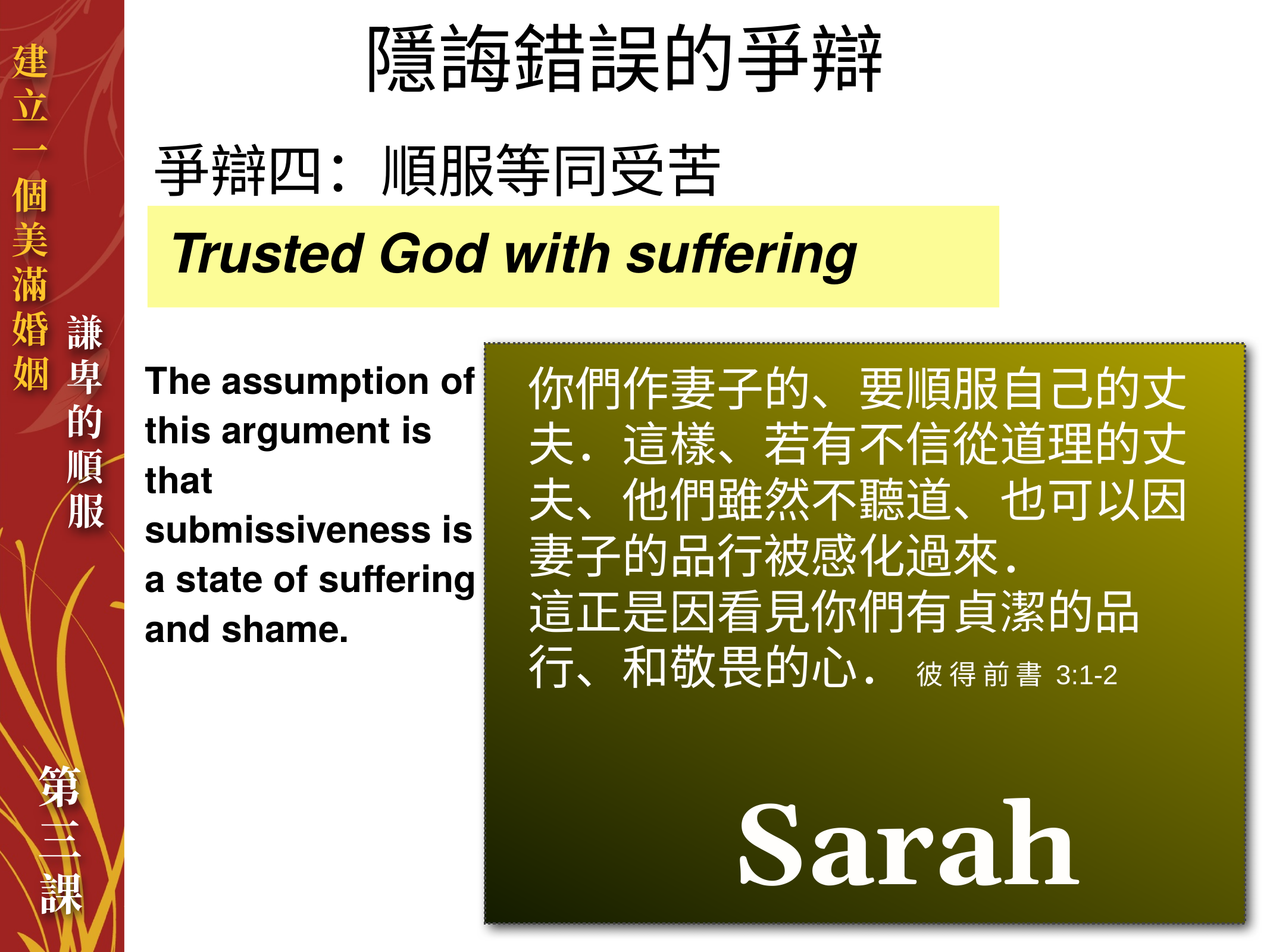

隱誨錯誤的爭辯
爭辯四：順服等同受苦

Trusted God with suffering

你們作妻子的、要順服自己的丈夫．這樣、若有不信從道理的丈夫、他們雖然不聽道、也可以因妻子的品行被感化過來．
這正是因看見你們有貞潔的品行、和敬畏的心． 彼 得 前 書 3:1-2
The assumption of this argument is that submissiveness is a state of suffering and shame.
Sarah